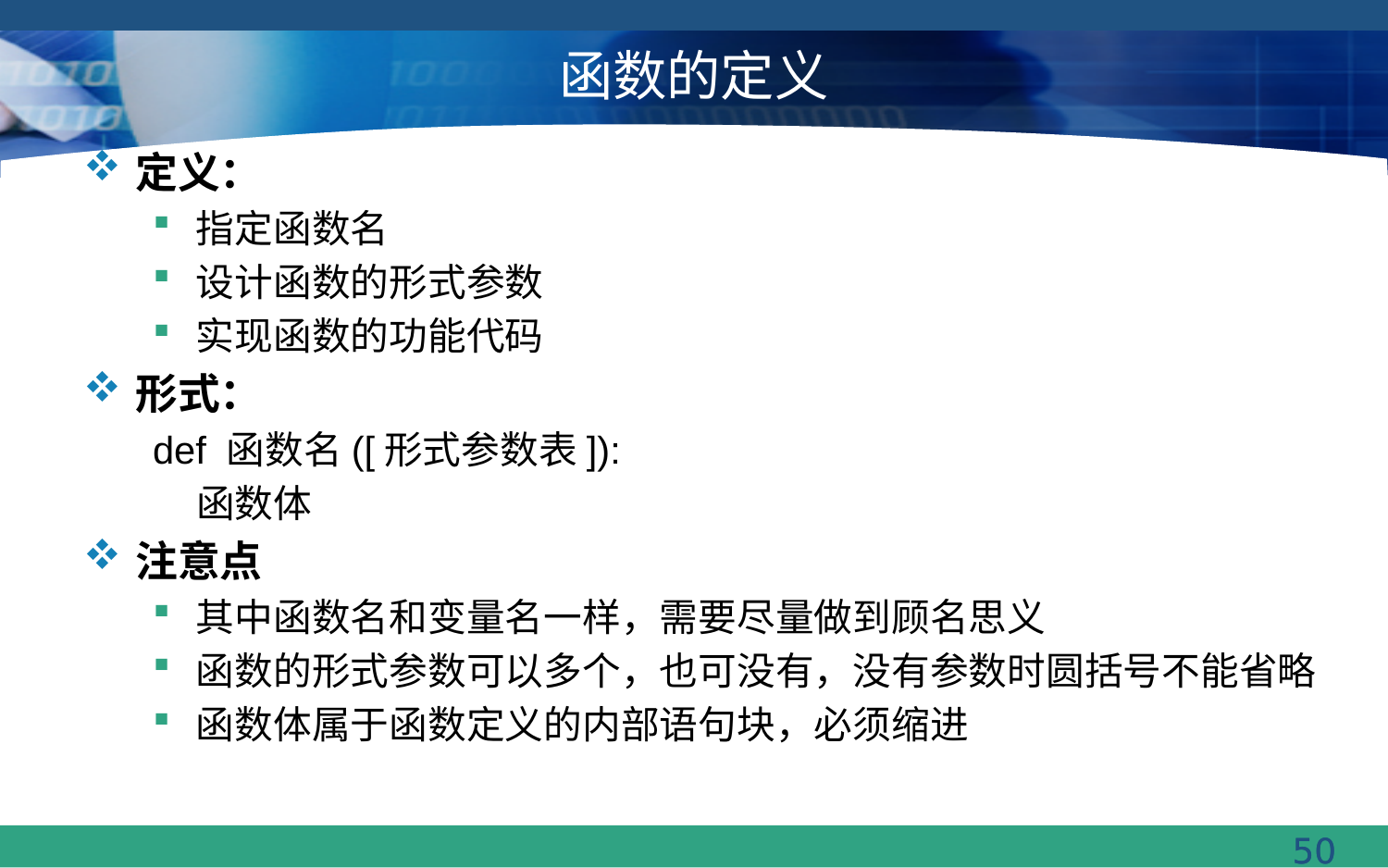

# 函数的定义
定义：
指定函数名
设计函数的形式参数
实现函数的功能代码
形式：
def 函数名([形式参数表]):
    函数体
注意点
其中函数名和变量名一样，需要尽量做到顾名思义
函数的形式参数可以多个，也可没有，没有参数时圆括号不能省略
函数体属于函数定义的内部语句块，必须缩进